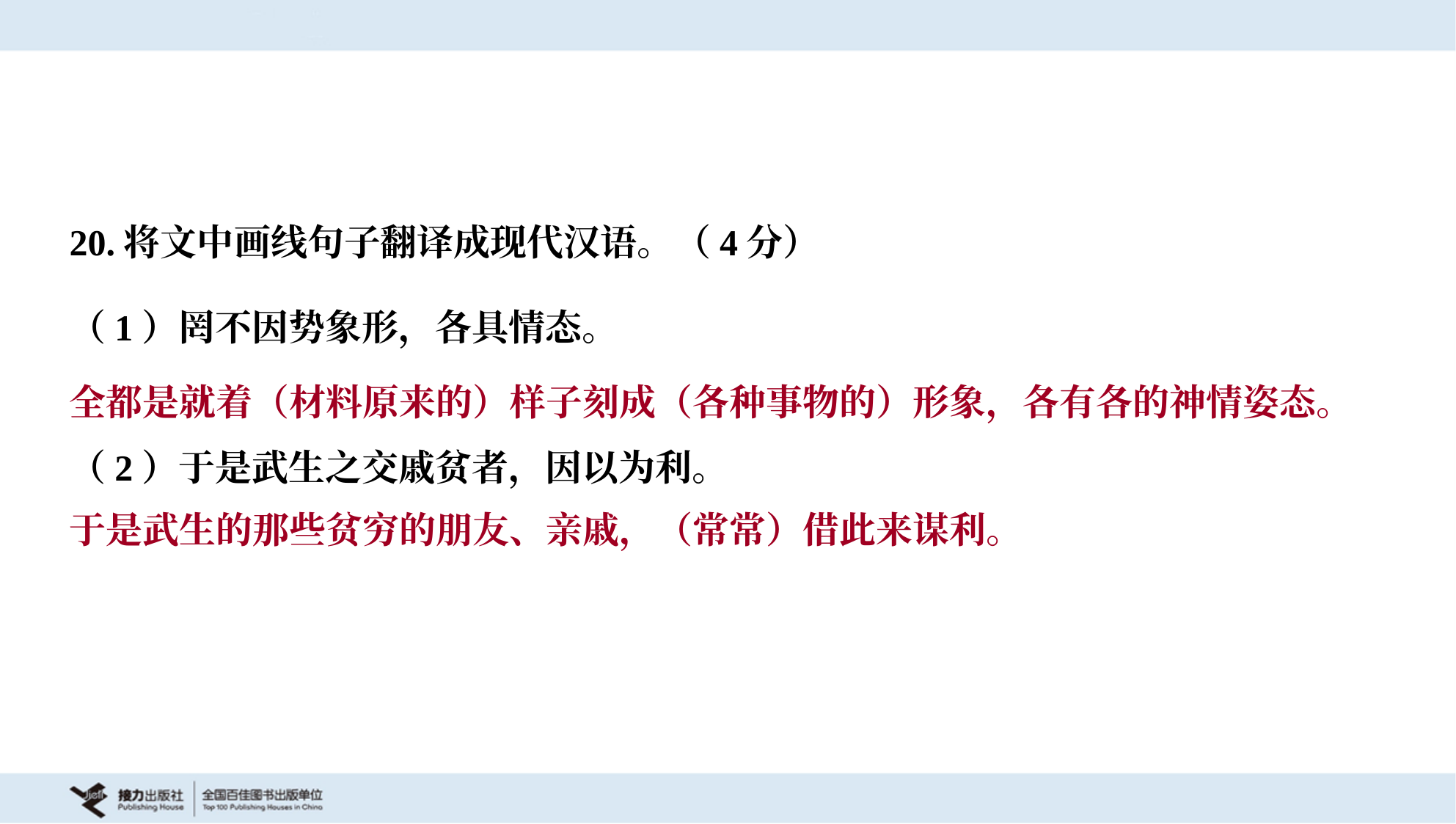

20.将文中画线句子翻译成现代汉语。（4分）
（1）罔不因势象形，各具情态。
全都是就着（材料原来的）样子刻成（各种事物的）形象，各有各的神情姿态。
（2）于是武生之交戚贫者，因以为利。
于是武生的那些贫穷的朋友、亲戚，（常常）借此来谋利。